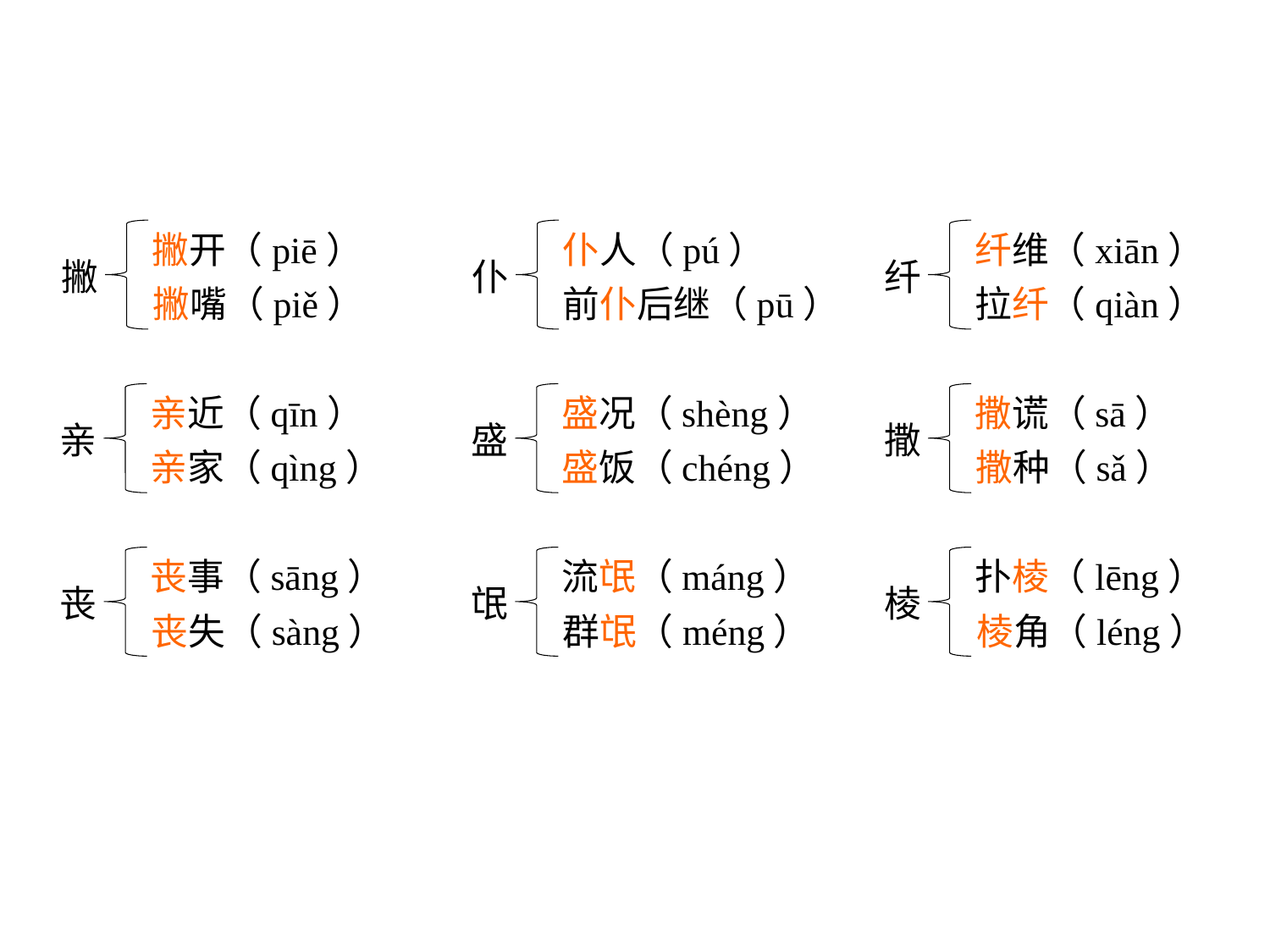

撇开（piē）
撇
撇嘴（piě）

仆人（pú）
仆
前仆后继（pū）

纤维（xiān）
纤
拉纤（qiàn）

亲近（qīn）
亲
亲家（qìng）

盛况（shèng）
盛
盛饭（chéng）

撒谎（sā）
撒
撒种（sǎ）

丧事（sāng）
丧
丧失（sàng）

流氓（máng）
氓
群氓（méng）

扑棱（lēng）
棱
棱角（léng）